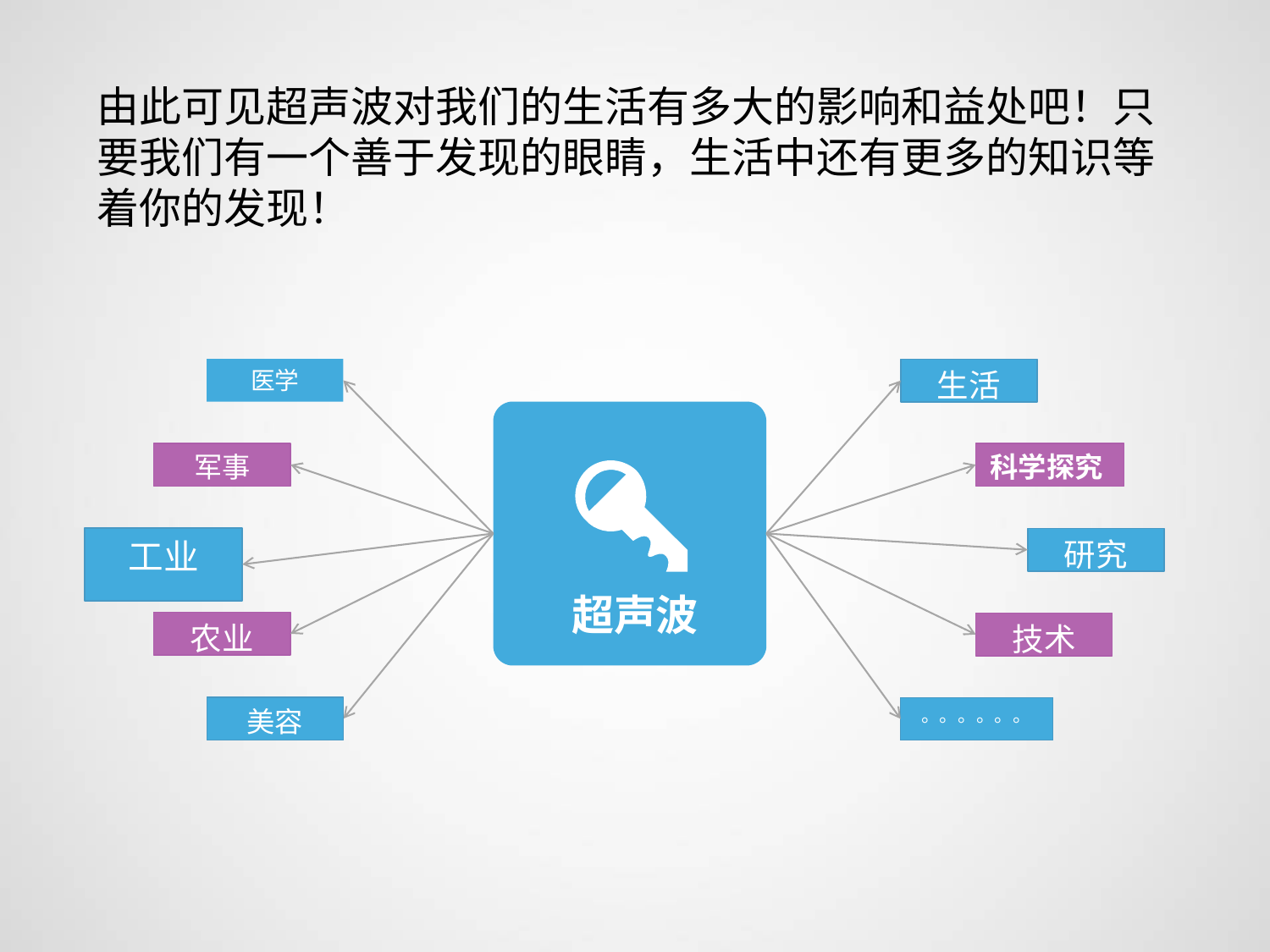

由此可见超声波对我们的生活有多大的影响和益处吧！只要我们有一个善于发现的眼睛，生活中还有更多的知识等着你的发现！
医学

生活

军事
科学探究

工业
研究
超声波
农业
技术
Tax Cut
美容
。。。。。。